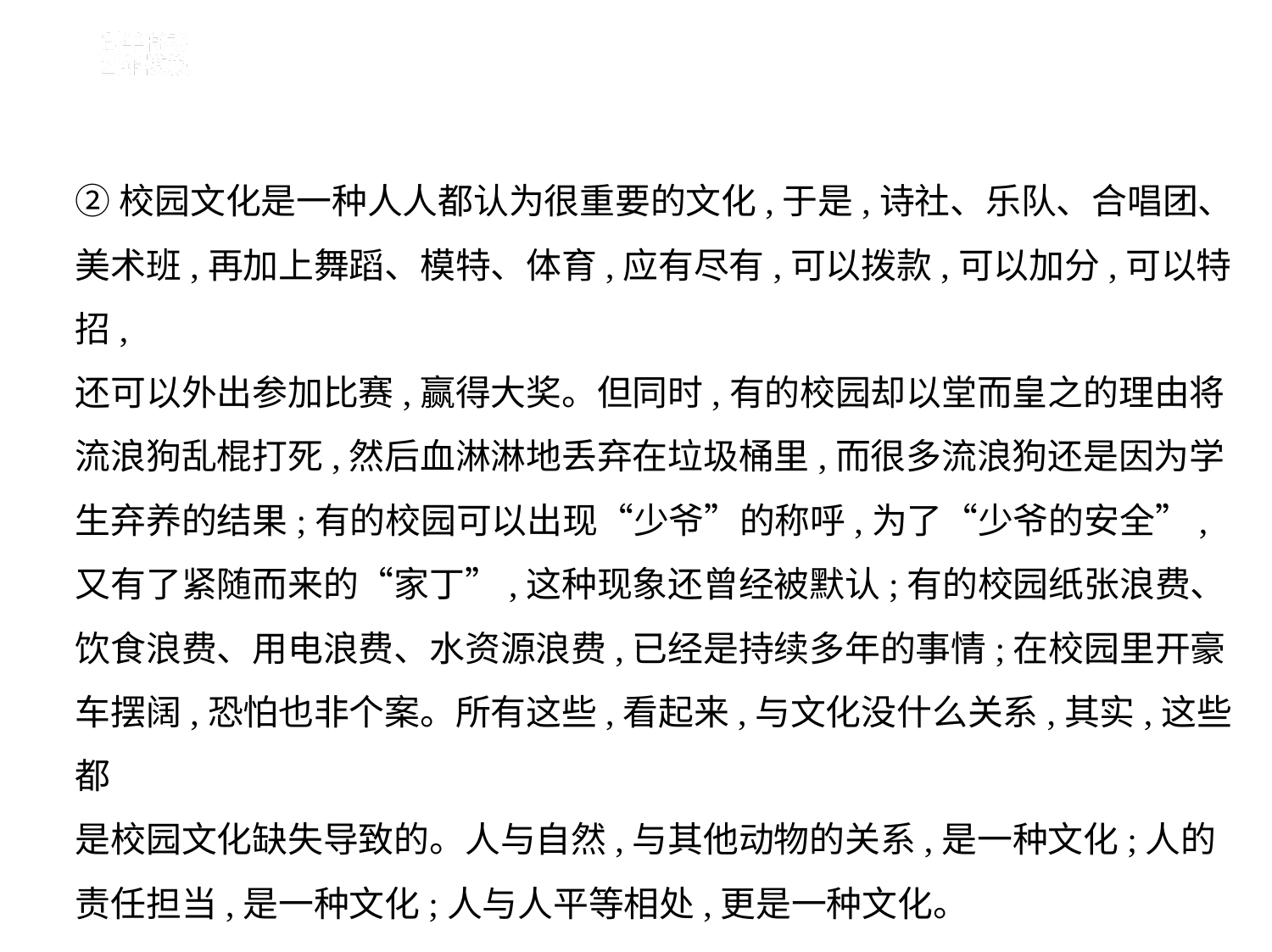

②校园文化是一种人人都认为很重要的文化,于是,诗社、乐队、合唱团、
美术班,再加上舞蹈、模特、体育,应有尽有,可以拨款,可以加分,可以特招,
还可以外出参加比赛,赢得大奖。但同时,有的校园却以堂而皇之的理由将
流浪狗乱棍打死,然后血淋淋地丢弃在垃圾桶里,而很多流浪狗还是因为学
生弃养的结果;有的校园可以出现“少爷”的称呼,为了“少爷的安全”,
又有了紧随而来的“家丁”,这种现象还曾经被默认;有的校园纸张浪费、
饮食浪费、用电浪费、水资源浪费,已经是持续多年的事情;在校园里开豪
车摆阔,恐怕也非个案。所有这些,看起来,与文化没什么关系,其实,这些都
是校园文化缺失导致的。人与自然,与其他动物的关系,是一种文化;人的
责任担当,是一种文化;人与人平等相处,更是一种文化。